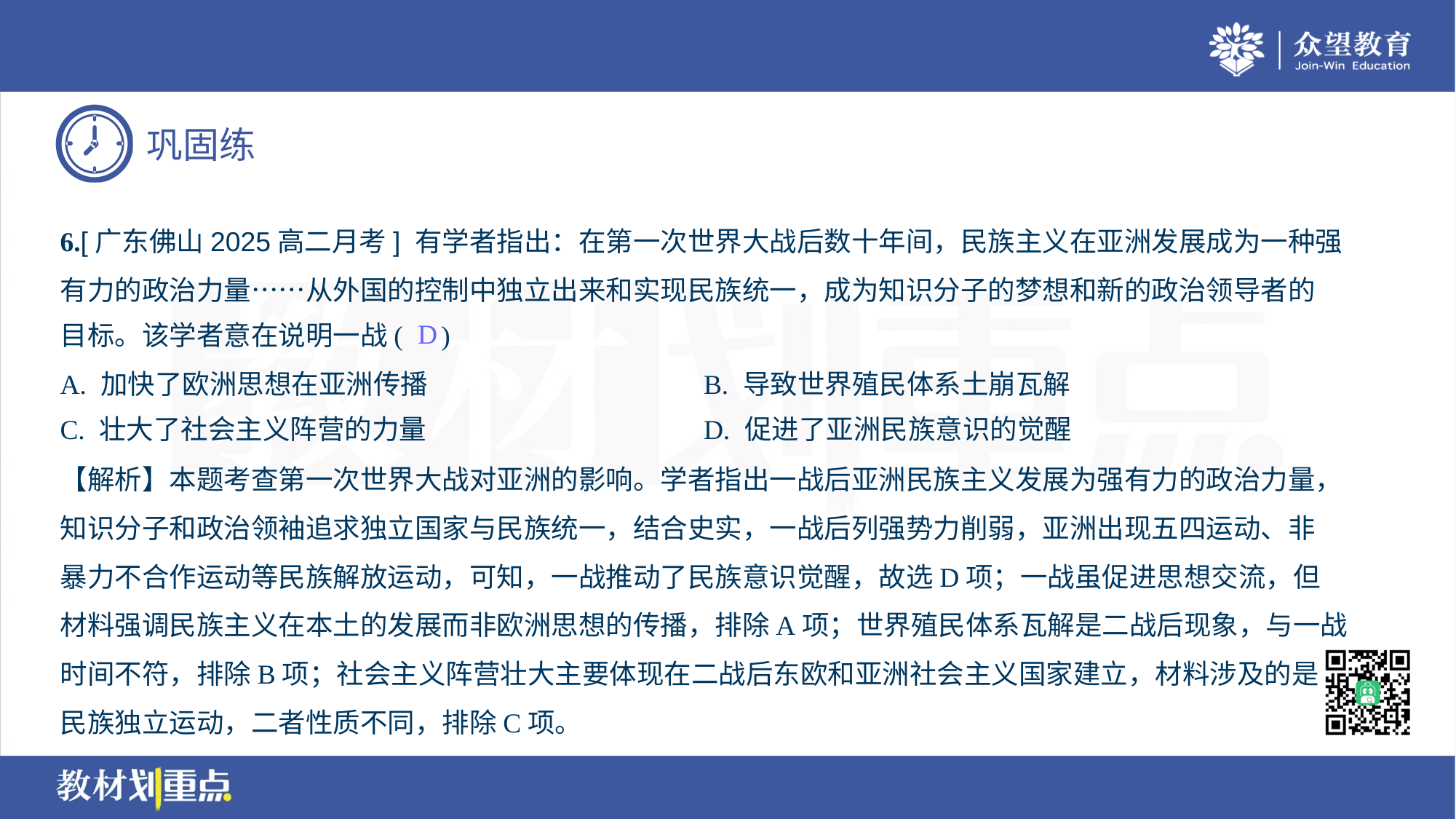

6.[广东佛山2025高二月考] 有学者指出：在第一次世界大战后数十年间，民族主义在亚洲发展成为一种强
有力的政治力量……从外国的控制中独立出来和实现民族统一，成为知识分子的梦想和新的政治领导者的
目标。该学者意在说明一战(     )
D
A. 加快了欧洲思想在亚洲传播	B. 导致世界殖民体系土崩瓦解
C. 壮大了社会主义阵营的力量	D. 促进了亚洲民族意识的觉醒
【解析】本题考查第一次世界大战对亚洲的影响。学者指出一战后亚洲民族主义发展为强有力的政治力量，
知识分子和政治领袖追求独立国家与民族统一，结合史实，一战后列强势力削弱，亚洲出现五四运动、非
暴力不合作运动等民族解放运动，可知，一战推动了民族意识觉醒，故选D项；一战虽促进思想交流，但
材料强调民族主义在本土的发展而非欧洲思想的传播，排除A项；世界殖民体系瓦解是二战后现象，与一战
时间不符，排除B项；社会主义阵营壮大主要体现在二战后东欧和亚洲社会主义国家建立，材料涉及的是
民族独立运动，二者性质不同，排除C项。